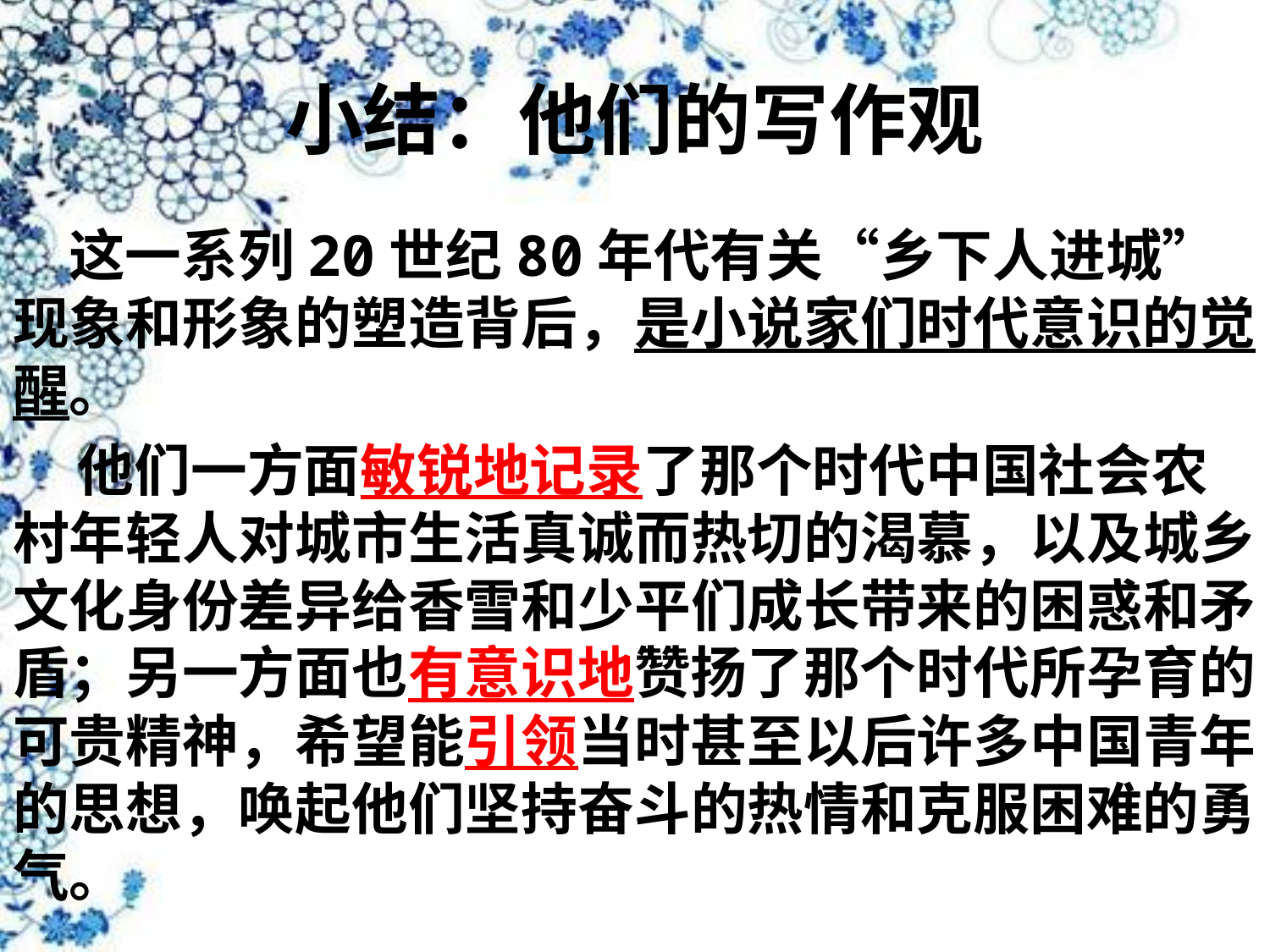

# 小结：他们的写作观
    这一系列20世纪80年代有关“乡下人进城”现象和形象的塑造背后，是小说家们时代意识的觉醒。
    他们一方面敏锐地记录了那个时代中国社会农村年轻人对城市生活真诚而热切的渴慕，以及城乡文化身份差异给香雪和少平们成长带来的困惑和矛盾；另一方面也有意识地赞扬了那个时代所孕育的可贵精神，希望能引领当时甚至以后许多中国青年的思想，唤起他们坚持奋斗的热情和克服困难的勇气。